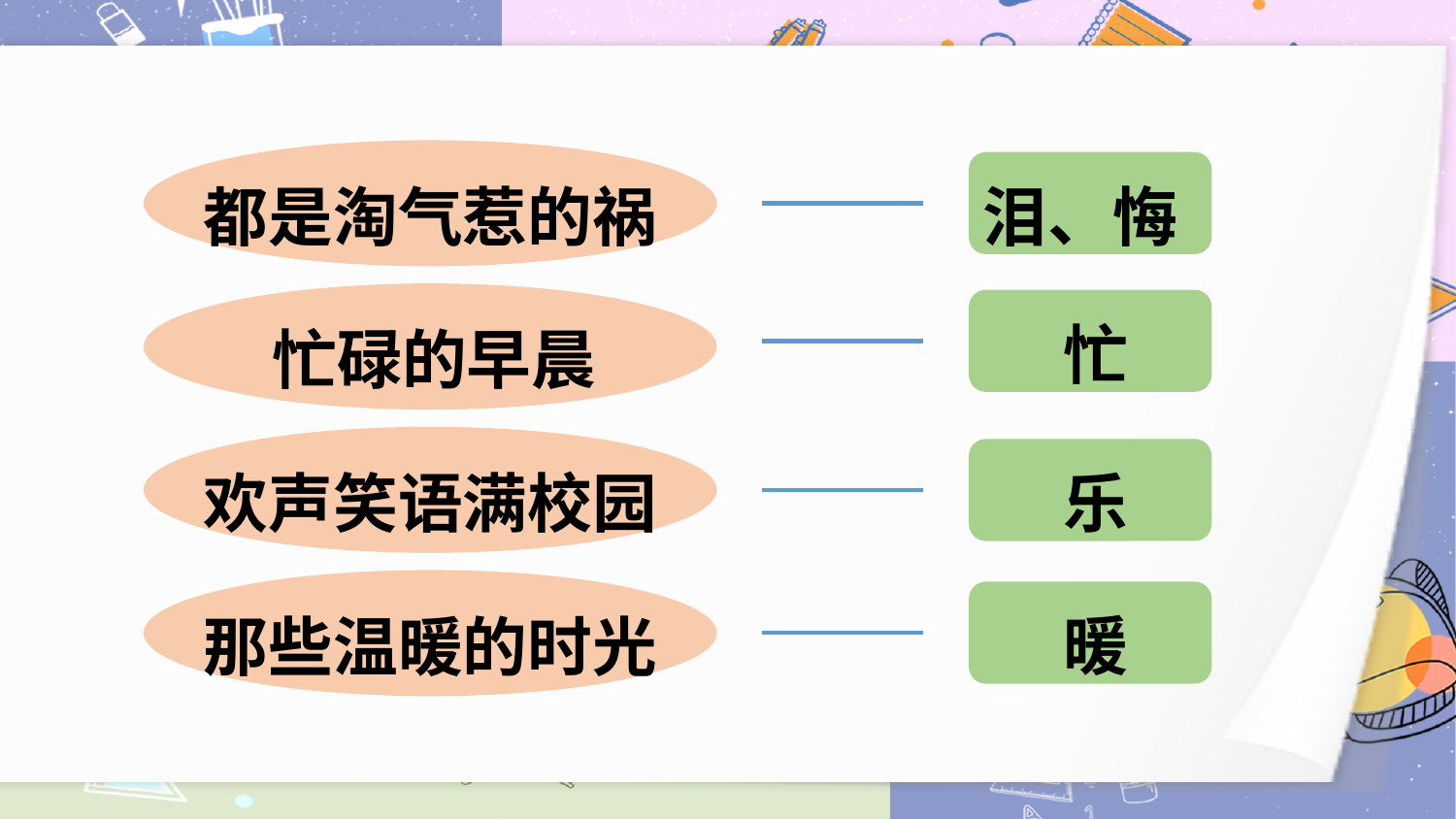

都是淘气惹的祸
泪、悔

忙
忙碌的早晨

欢声笑语满校园
乐

暖
那些温暖的时光